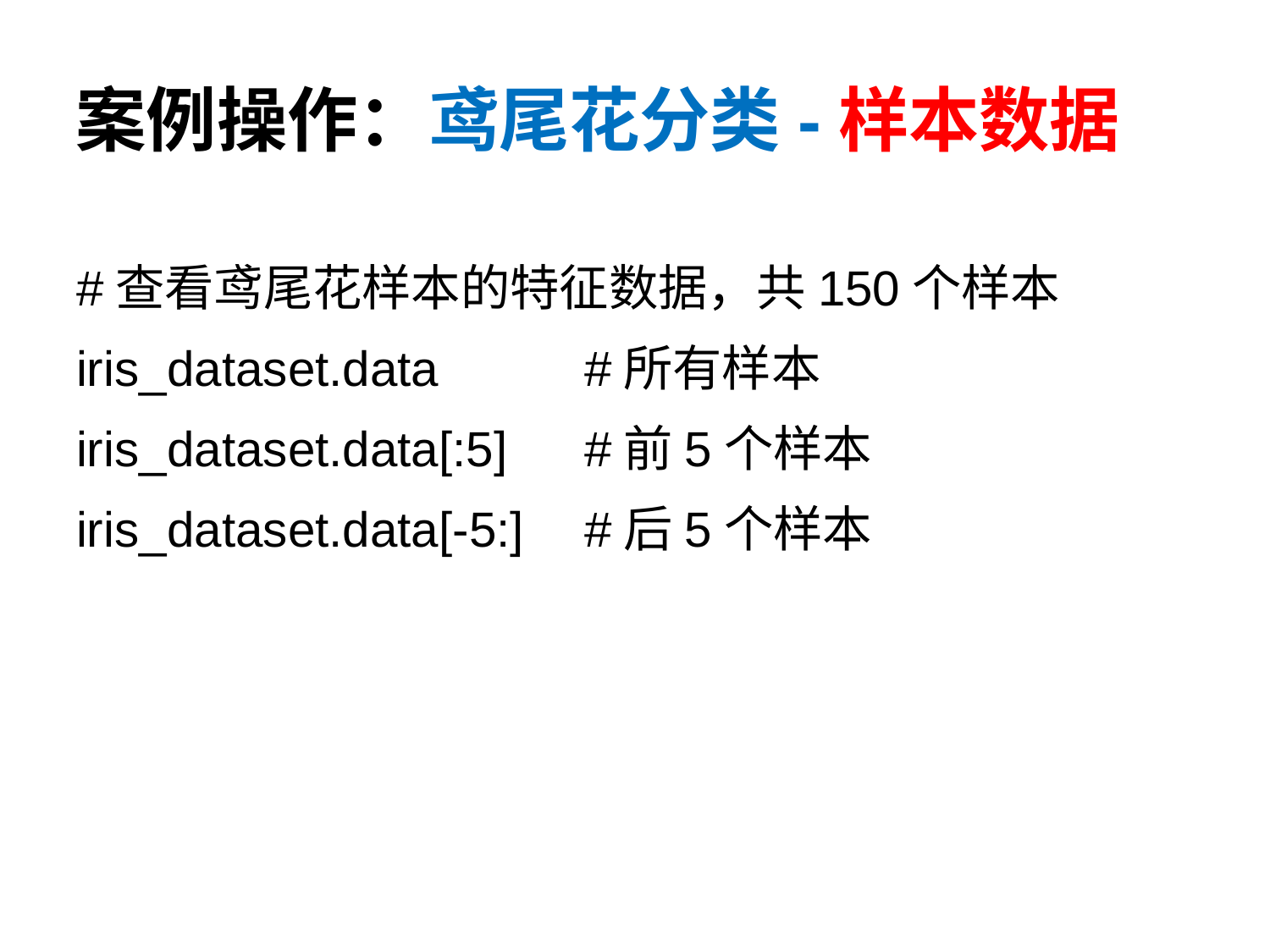

# 案例操作：鸢尾花分类-样本数据
#查看鸢尾花样本的特征数据，共150个样本
iris_dataset.data		#所有样本
iris_dataset.data[:5]	#前5个样本
iris_dataset.data[-5:]	#后5个样本